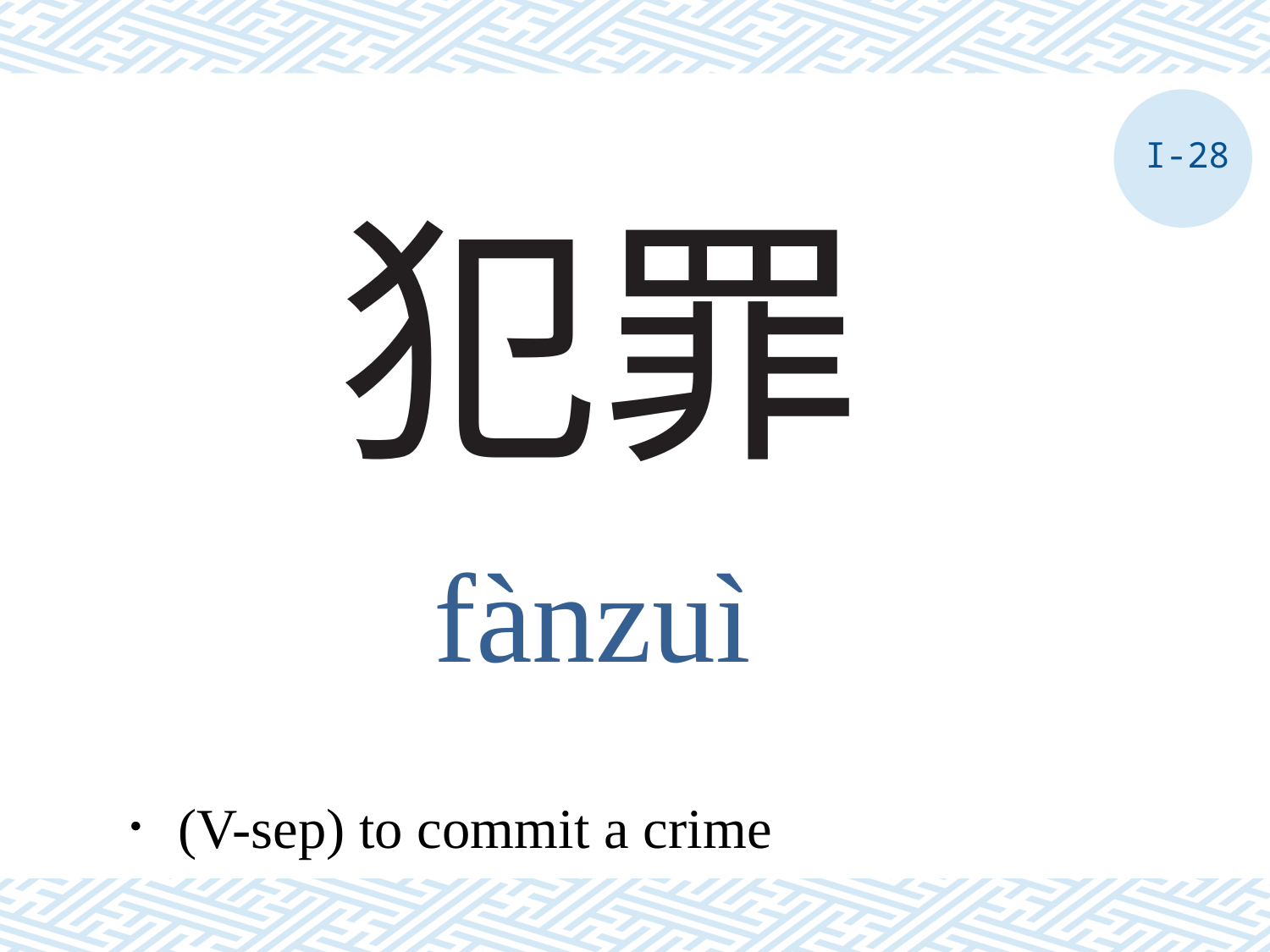

I-28

# 犯罪
fànzuì
．(V-sep) to commit a crime